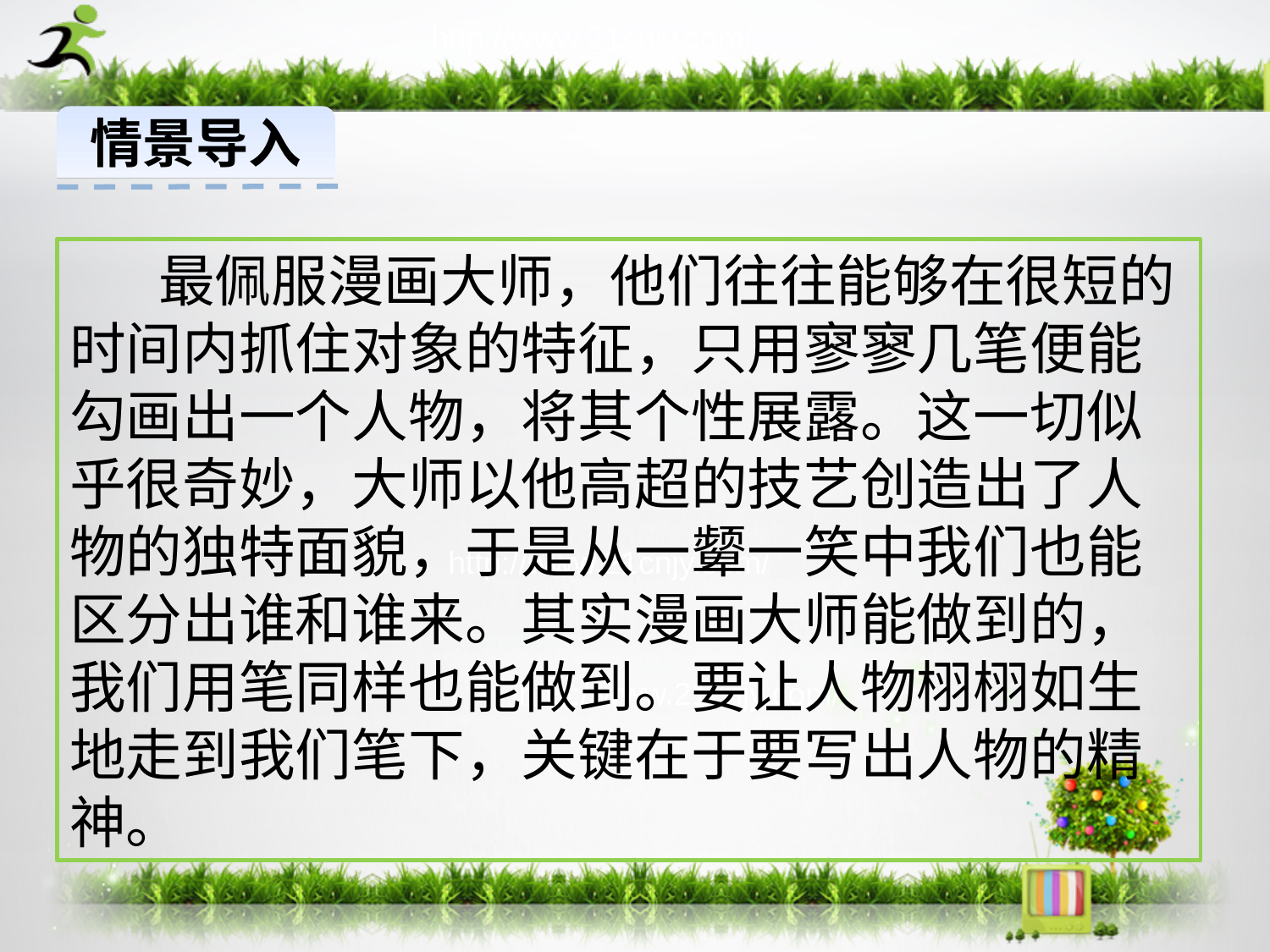

情景导入

       最佩服漫画大师，他们往往能够在很短的时间内抓住对象的特征，只用寥寥几笔便能勾画出一个人物，将其个性展露。这一切似乎很奇妙，大师以他高超的技艺创造出了人物的独特面貌，于是从一颦一笑中我们也能区分出谁和谁来。其实漫画大师能做到的，我们用笔同样也能做到。要让人物栩栩如生地走到我们笔下，关键在于要写出人物的精神。